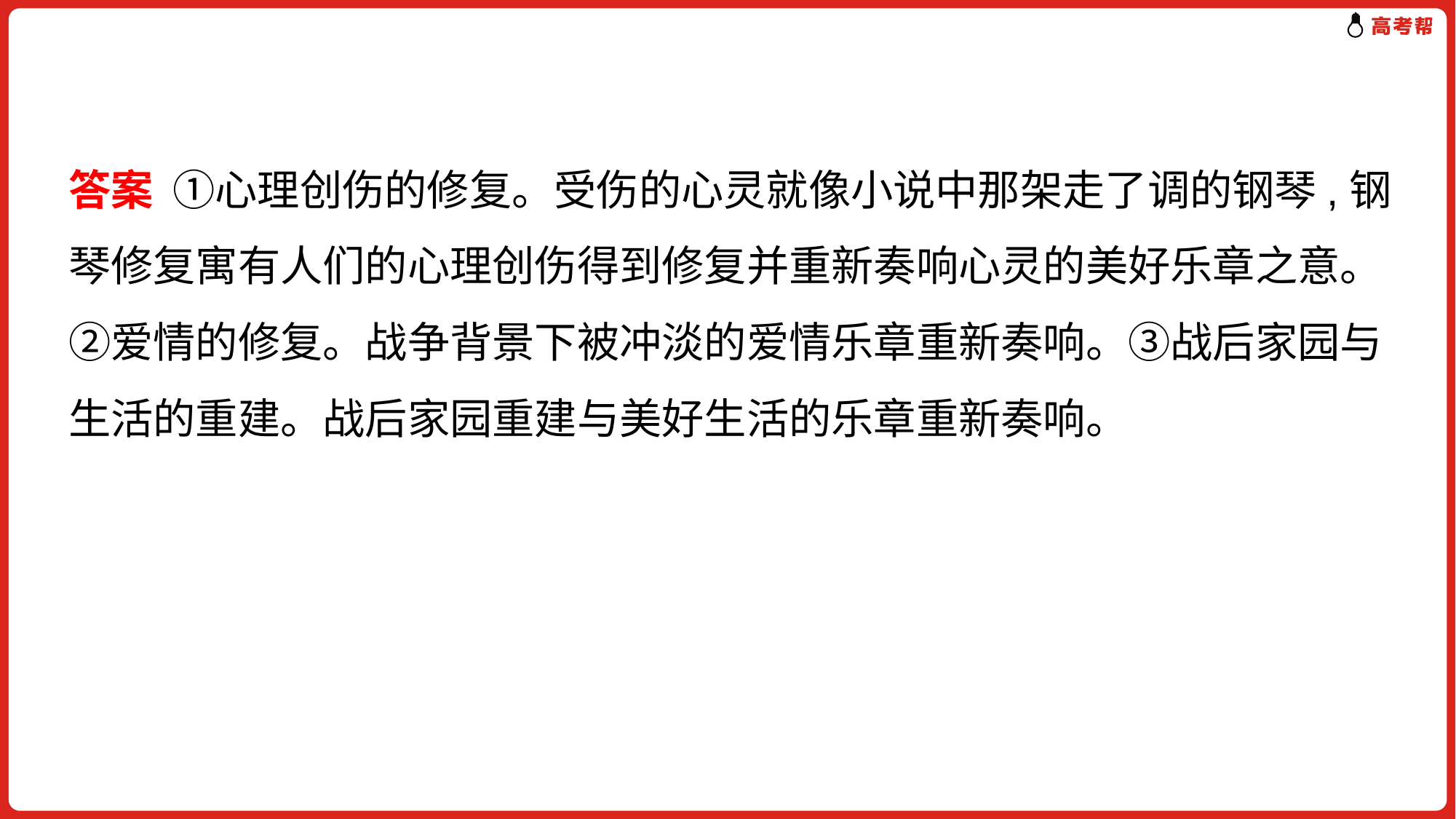

答案  ①心理创伤的修复。受伤的心灵就像小说中那架走了调的钢琴,钢琴修复寓有人们的心理创伤得到修复并重新奏响心灵的美好乐章之意。②爱情的修复。战争背景下被冲淡的爱情乐章重新奏响。③战后家园与生活的重建。战后家园重建与美好生活的乐章重新奏响。